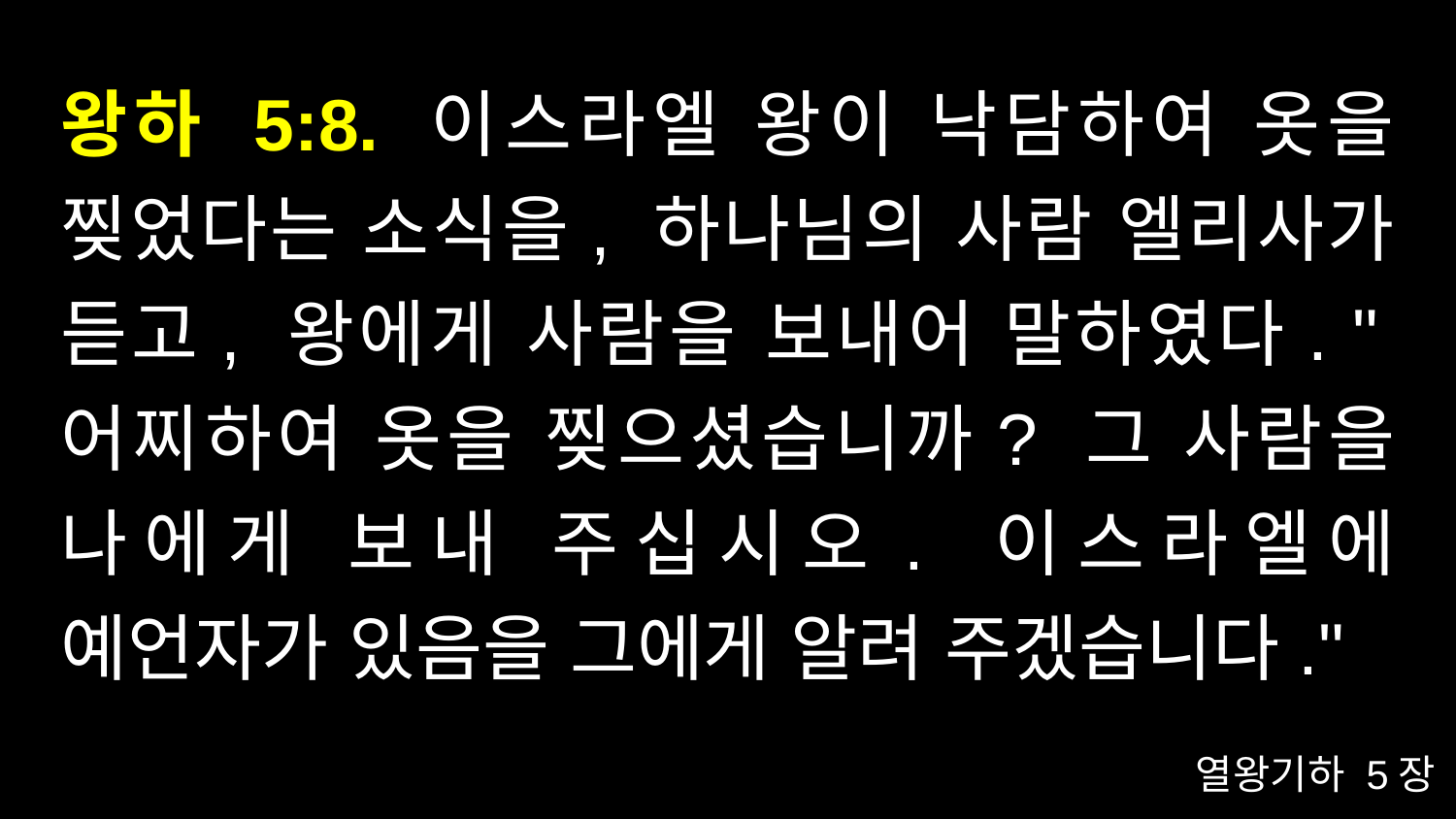

# 왕하 5:8. 이스라엘 왕이 낙담하여 옷을 찢었다는 소식을, 하나님의 사람 엘리사가 듣고, 왕에게 사람을 보내어 말하였다. "어찌하여 옷을 찢으셨습니까? 그 사람을 나에게 보내 주십시오. 이스라엘에 예언자가 있음을 그에게 알려 주겠습니다."
열왕기하 5장